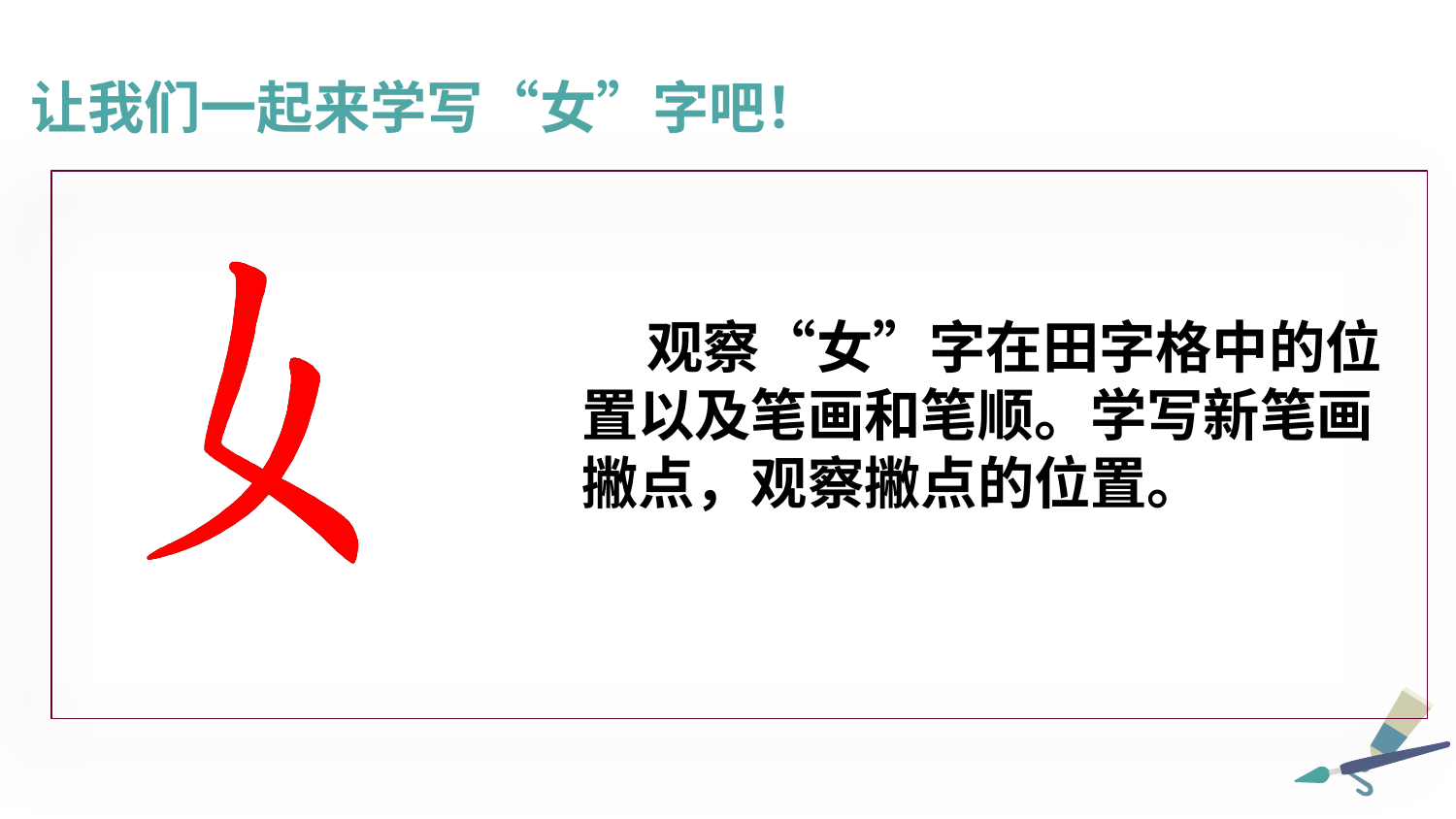

让我们一起来学写“女”字吧！

    观察“女”字在田字格中的位置以及笔画和笔顺。学写新笔画撇点，观察撇点的位置。